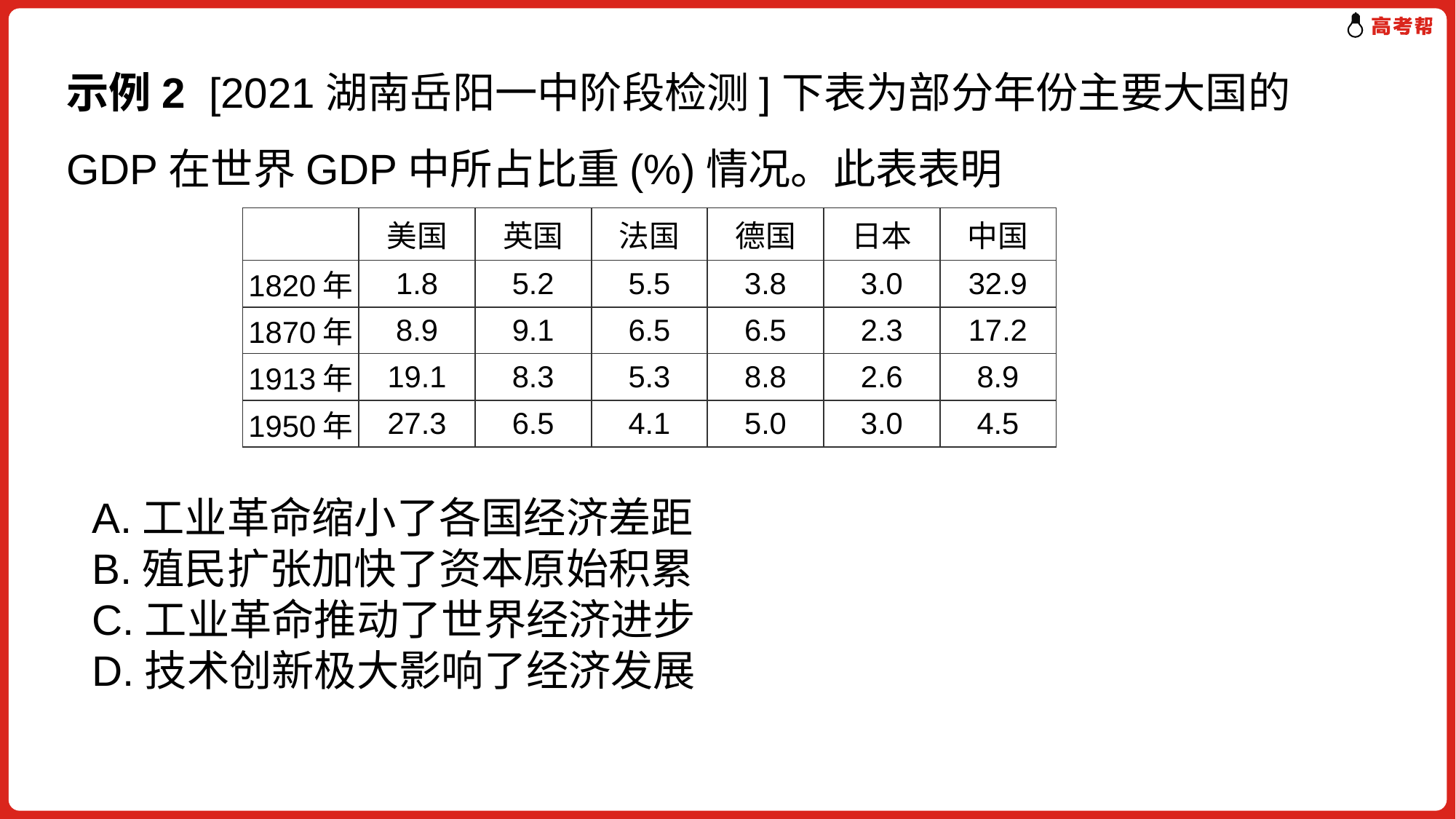

示例2  [2021湖南岳阳一中阶段检测]下表为部分年份主要大国的GDP在世界GDP中所占比重(%)情况。此表表明
|  | 美国 | 英国 | 法国 | 德国 | 日本 | 中国 |
| --- | --- | --- | --- | --- | --- | --- |
| 1820年 | 1.8 | 5.2 | 5.5 | 3.8 | 3.0 | 32.9 |
| 1870年 | 8.9 | 9.1 | 6.5 | 6.5 | 2.3 | 17.2 |
| 1913年 | 19.1 | 8.3 | 5.3 | 8.8 | 2.6 | 8.9 |
| 1950年 | 27.3 | 6.5 | 4.1 | 5.0 | 3.0 | 4.5 |
A.工业革命缩小了各国经济差距
B.殖民扩张加快了资本原始积累
C.工业革命推动了世界经济进步
D.技术创新极大影响了经济发展